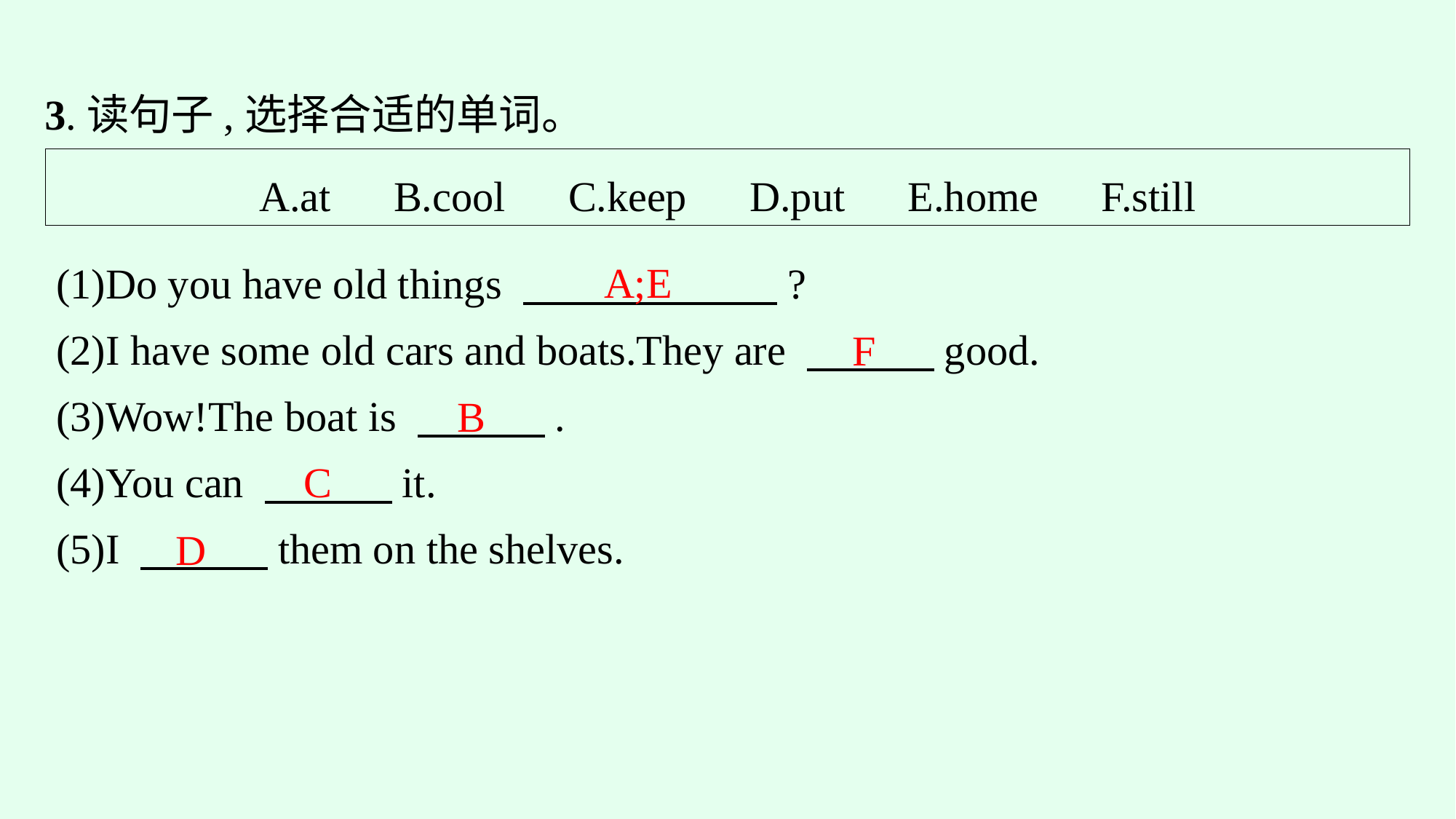

3.读句子,选择合适的单词。
A.at　B.cool　C.keep　D.put　E.home　F.still
A;E
(1)Do you have old things 　　　　　　?
(2)I have some old cars and boats.They are 　　　good.
(3)Wow!The boat is 　　　.
(4)You can 　　　it.
(5)I 　　　them on the shelves.
F
B
C
D